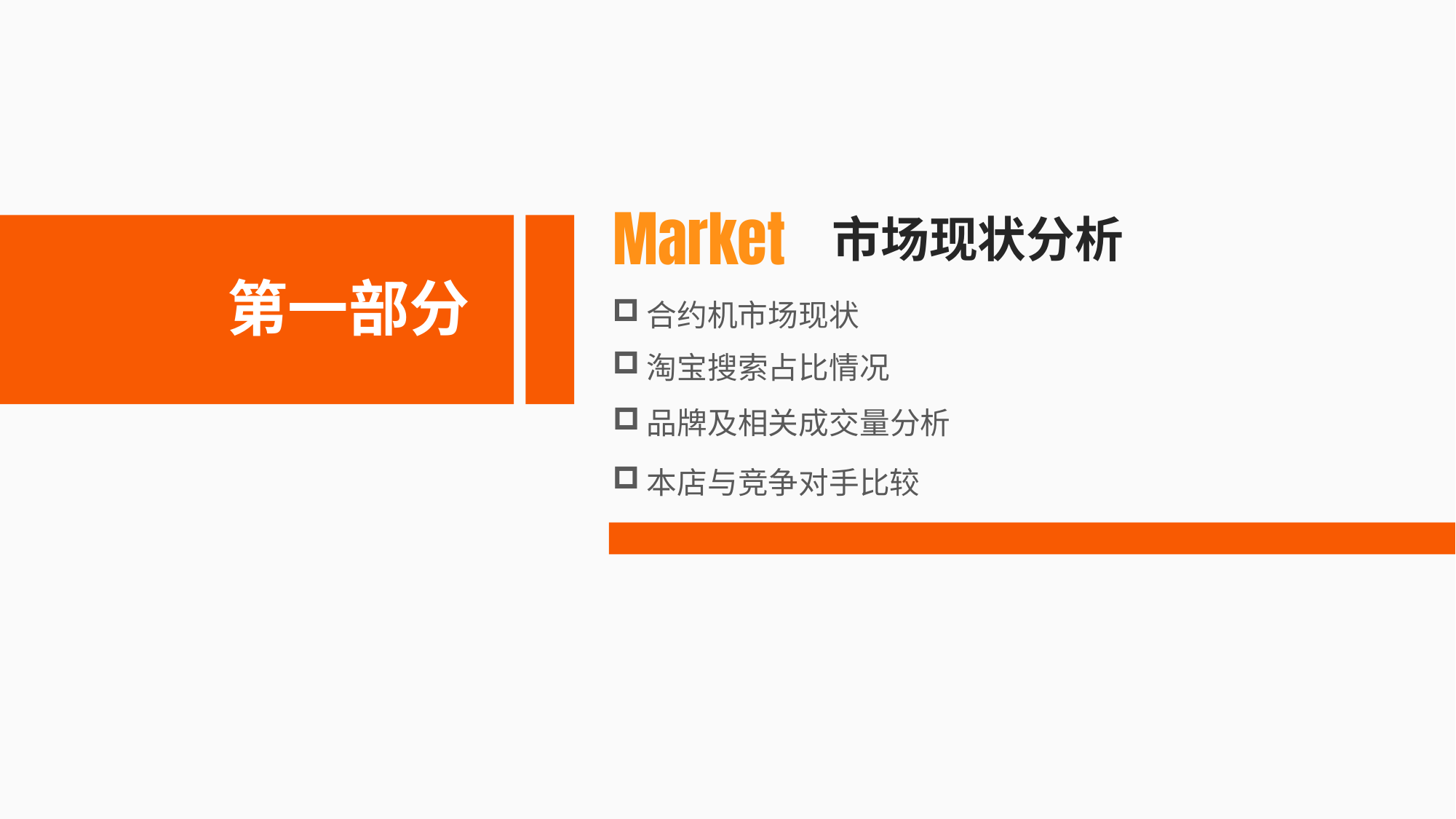

Market
市场现状分析

第一部分
合约机市场现状
淘宝搜索占比情况
品牌及相关成交量分析
本店与竞争对手比较